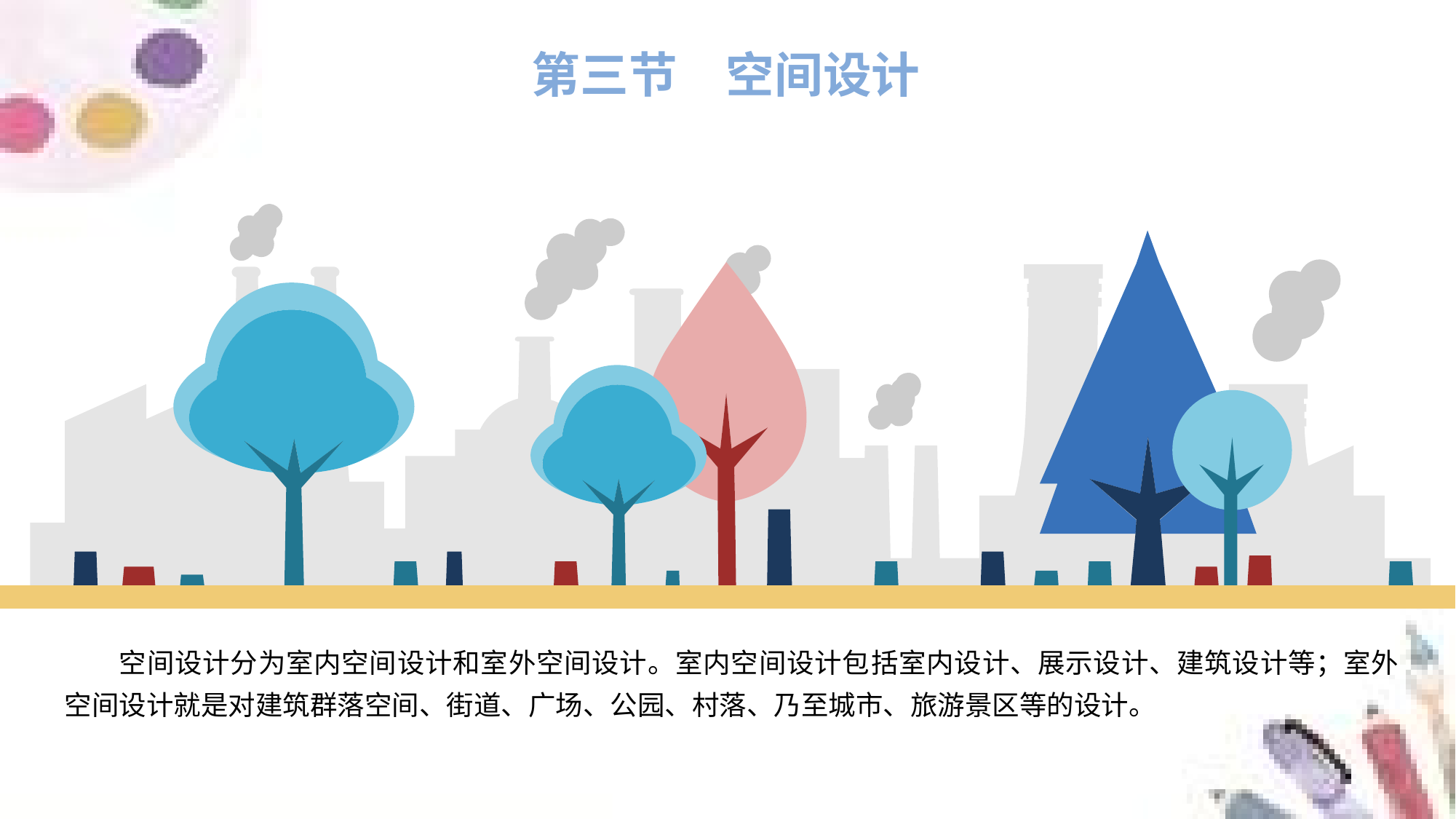

第三节　空间设计

空间设计分为室内空间设计和室外空间设计。室内空间设计包括室内设计、展示设计、建筑设计等；室外空间设计就是对建筑群落空间、街道、广场、公园、村落、乃至城市、旅游景区等的设计。